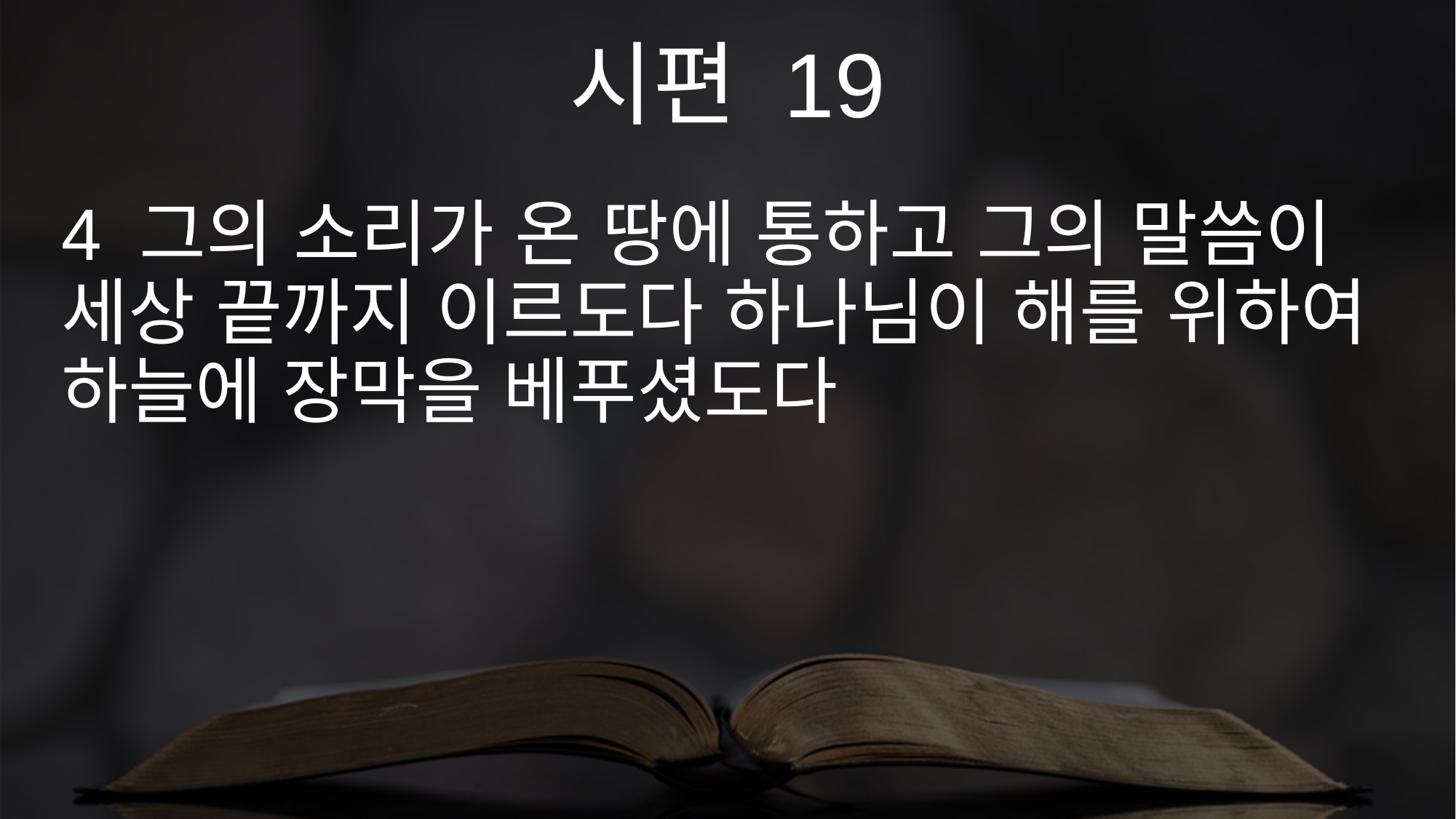

시편 19
4 그의 소리가 온 땅에 통하고 그의 말씀이 세상 끝까지 이르도다 하나님이 해를 위하여 하늘에 장막을 베푸셨도다